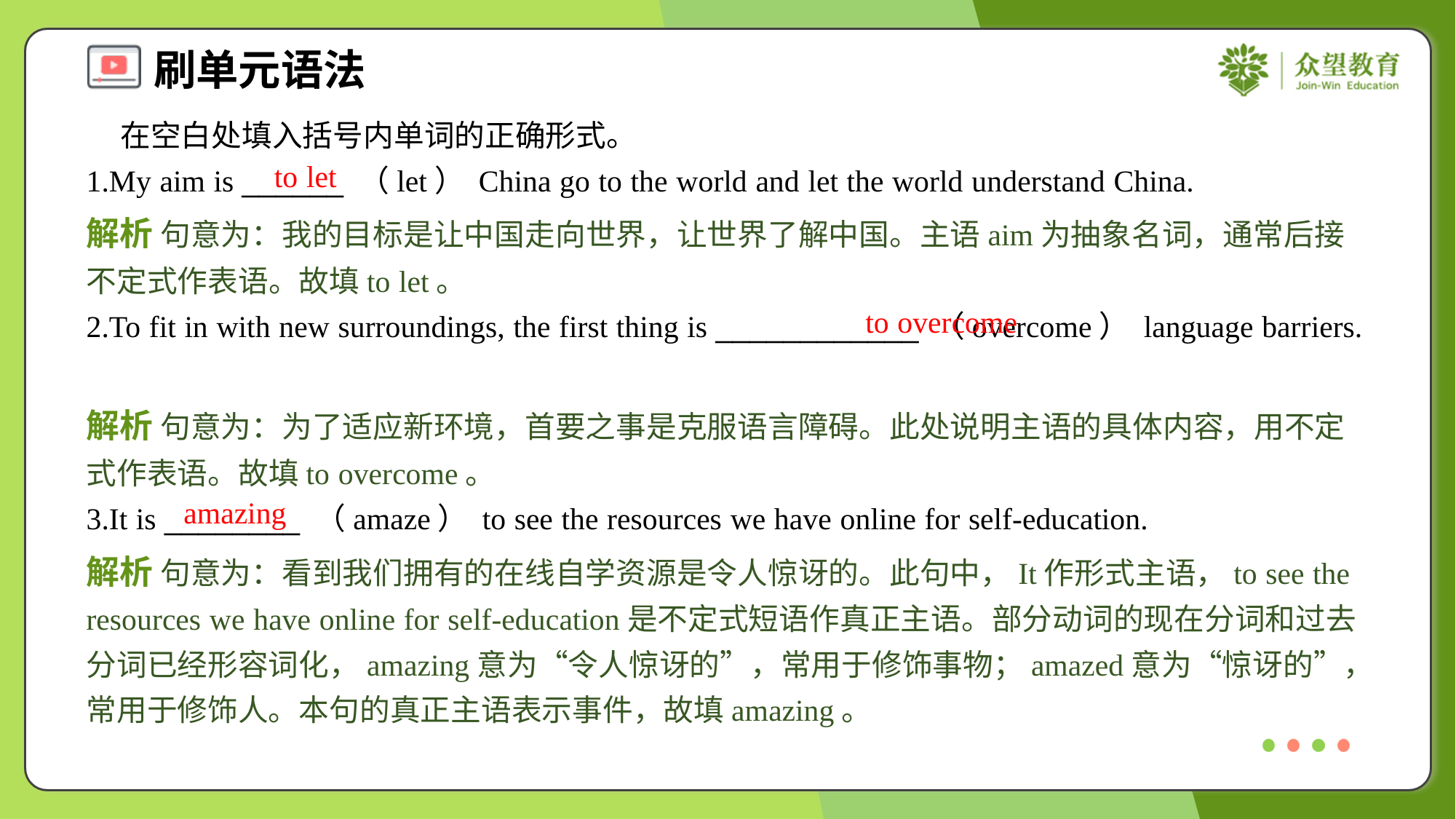

在空白处填入括号内单词的正确形式。
1.My aim is ______ （let） China go to the world and let the world understand China.
to let
解析 句意为：我的目标是让中国走向世界，让世界了解中国。主语aim为抽象名词，通常后接不定式作表语。故填to let。
to overcome
2.To fit in with new surroundings, the first thing is ____________ （overcome） language barriers.
解析 句意为：为了适应新环境，首要之事是克服语言障碍。此处说明主语的具体内容，用不定式作表语。故填to overcome。
amazing
3.It is ________ （amaze） to see the resources we have online for self-education.
解析 句意为：看到我们拥有的在线自学资源是令人惊讶的。此句中，It作形式主语，to see the resources we have online for self-education是不定式短语作真正主语。部分动词的现在分词和过去分词已经形容词化，amazing意为“令人惊讶的”，常用于修饰事物；amazed意为“惊讶的”，常用于修饰人。本句的真正主语表示事件，故填amazing。